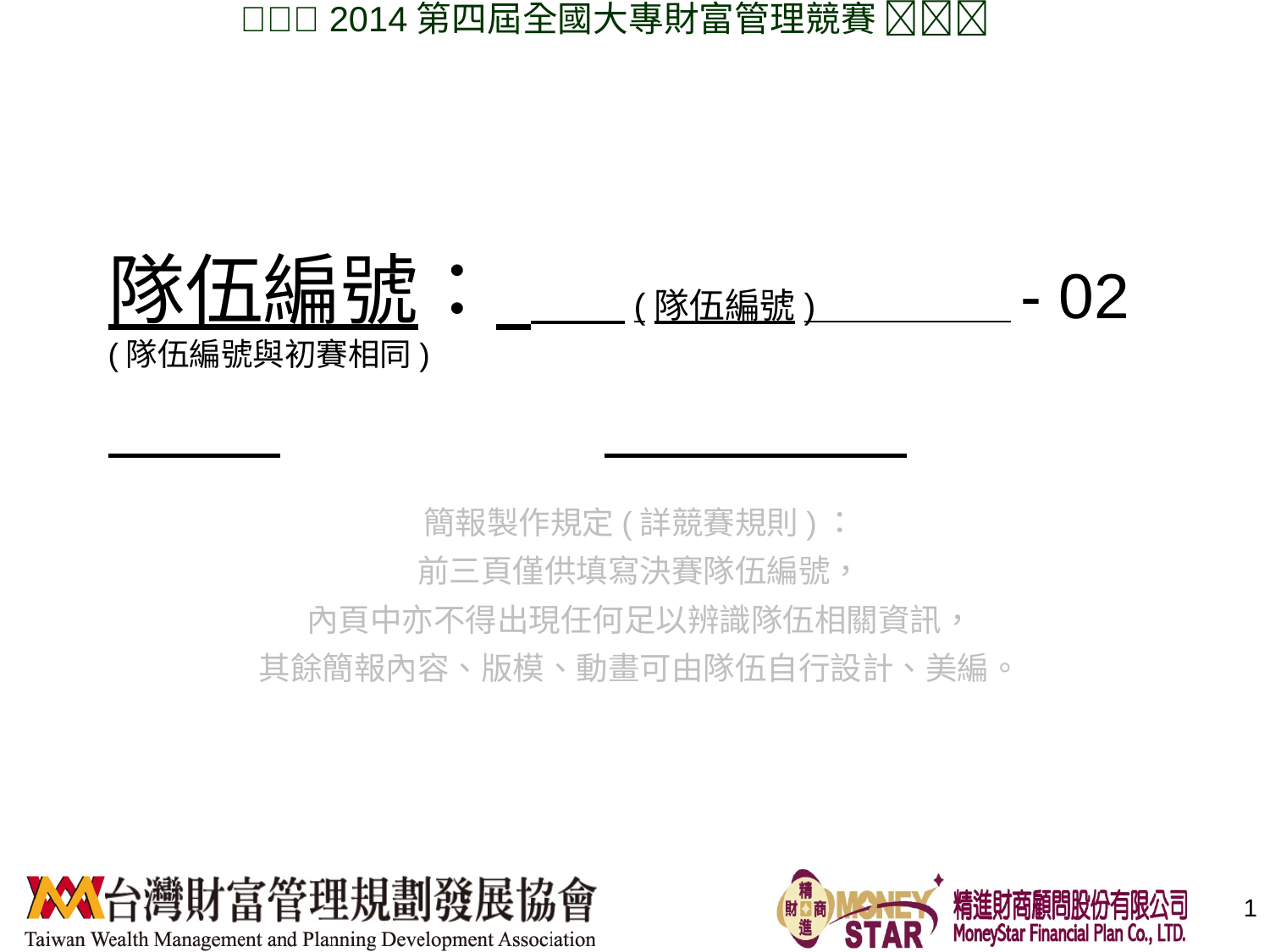

# 隊伍編號：              (隊伍編號)                     - 02 (隊伍編號與初賽相同)
簡報製作規定(詳競賽規則)：
前三頁僅供填寫決賽隊伍編號，
內頁中亦不得出現任何足以辨識隊伍相關資訊，
其餘簡報內容、版模、動畫可由隊伍自行設計、美編。
1